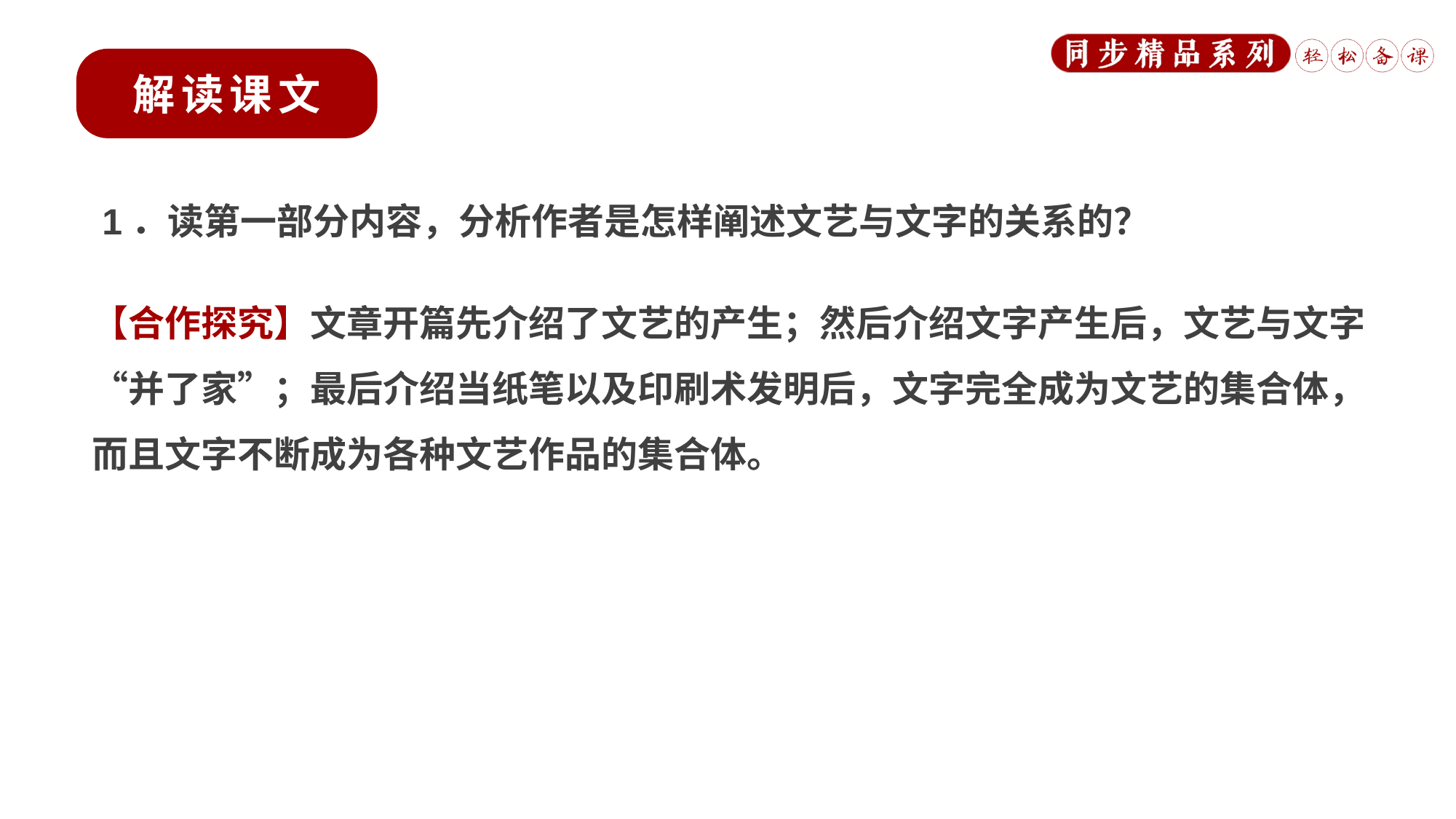

1．读第一部分内容，分析作者是怎样阐述文艺与文字的关系的？
【合作探究】文章开篇先介绍了文艺的产生；然后介绍文字产生后，文艺与文字“并了家”；最后介绍当纸笔以及印刷术发明后，文字完全成为文艺的集合体，而且文字不断成为各种文艺作品的集合体。